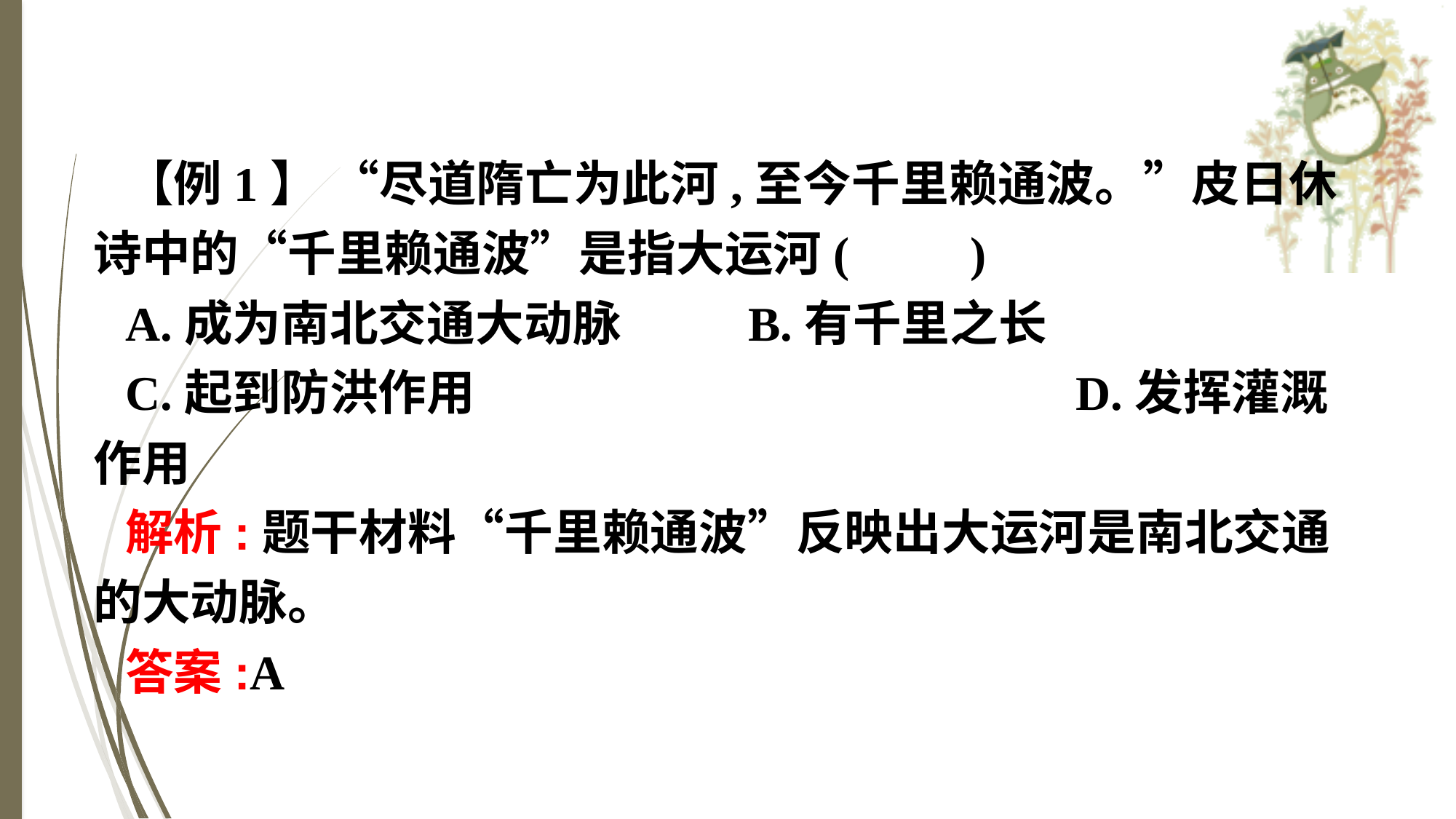

【例1】 “尽道隋亡为此河,至今千里赖通波。”皮日休诗中的“千里赖通波”是指大运河(　　)
A.成为南北交通大动脉　　	B.有千里之长
C.起到防洪作用						D.发挥灌溉作用
解析:题干材料“千里赖通波”反映出大运河是南北交通的大动脉。
答案:A